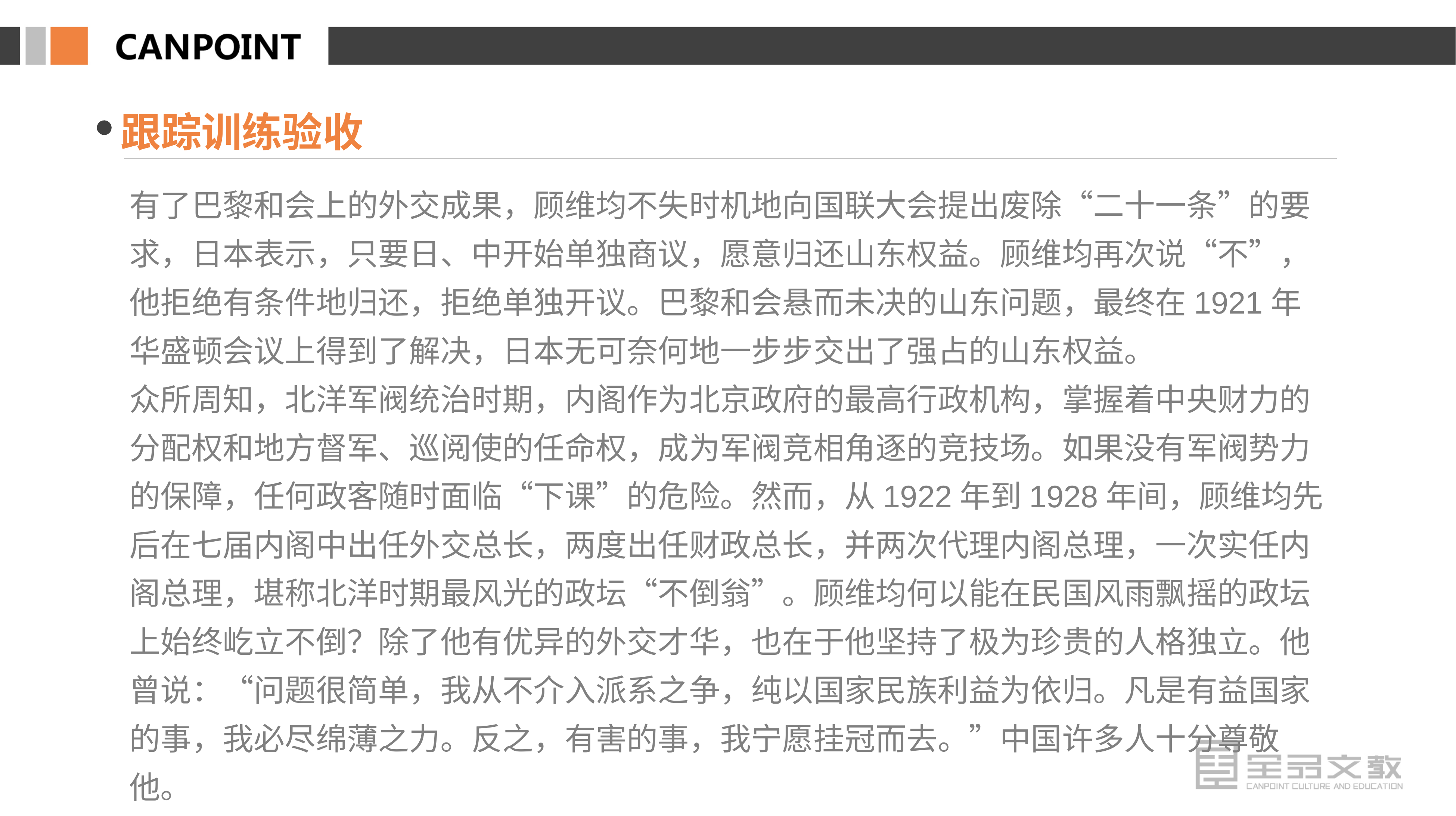

跟踪训练验收

有了巴黎和会上的外交成果，顾维均不失时机地向国联大会提出废除“二十一条”的要求，日本表示，只要日、中开始单独商议，愿意归还山东权益。顾维均再次说“不”，他拒绝有条件地归还，拒绝单独开议。巴黎和会悬而未决的山东问题，最终在1921年华盛顿会议上得到了解决，日本无可奈何地一步步交出了强占的山东权益。
众所周知，北洋军阀统治时期，内阁作为北京政府的最高行政机构，掌握着中央财力的分配权和地方督军、巡阅使的任命权，成为军阀竞相角逐的竞技场。如果没有军阀势力的保障，任何政客随时面临“下课”的危险。然而，从1922年到1928年间，顾维均先后在七届内阁中出任外交总长，两度出任财政总长，并两次代理内阁总理，一次实任内阁总理，堪称北洋时期最风光的政坛“不倒翁”。顾维均何以能在民国风雨飘摇的政坛上始终屹立不倒？除了他有优异的外交才华，也在于他坚持了极为珍贵的人格独立。他曾说：“问题很简单，我从不介入派系之争，纯以国家民族利益为依归。凡是有益国家的事，我必尽绵薄之力。反之，有害的事，我宁愿挂冠而去。”中国许多人十分尊敬他。